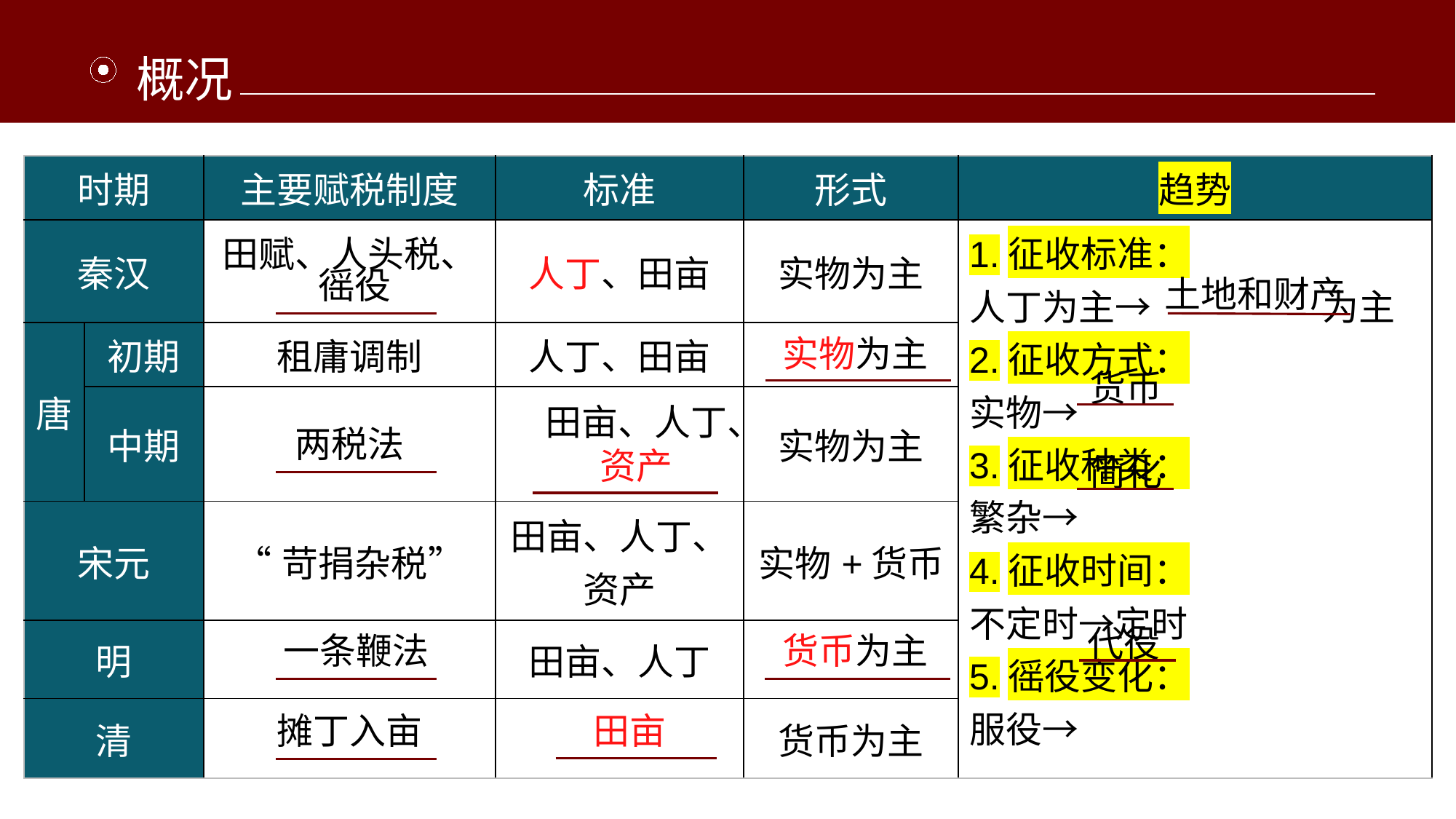

概况

| 时期 |  | 主要赋税制度 | 标准 | 形式 | 趋势 |
| --- | --- | --- | --- | --- | --- |
| 秦汉 |  | 田赋、人头税、 | 人丁、田亩 | 实物为主 | 1.征收标准： 人丁为主→ 为主 2.征收方式： 实物→ 3.征收种类： 繁杂→ 4.征收时间： 不定时→定时 5.徭役变化： 服役→ |
| 唐 | 初期 | 租庸调制 | 人丁、田亩 |  |  |
|  | 中期 |  |  | 实物为主 |  |
| 宋元 |  | “苛捐杂税” | 田亩、人丁、资产 | 实物+货币 |  |
| 明 |  |  | 田亩、人丁 |  |  |
| 清 |  |  |  | 货币为主 |  |
徭役
土地和财产
实物为主
货币
田亩、人丁、资产
两税法
简化
代役
一条鞭法
货币为主
摊丁入亩
田亩